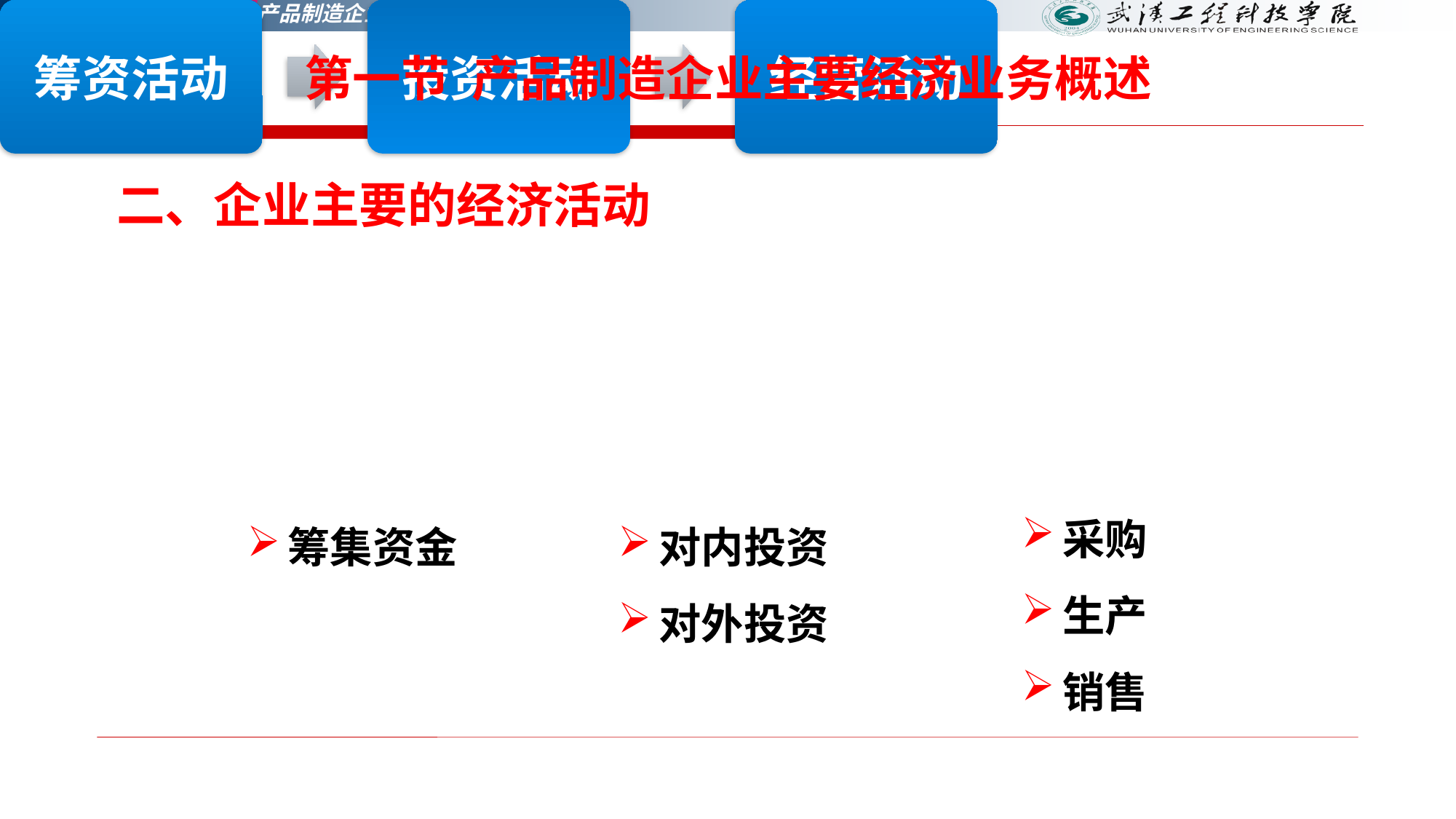

第一节  产品制造企业主要经济业务概述
二、企业主要的经济活动
筹资活动

投资活动

经营活动
采购
生产
销售
对内投资
对外投资
筹集资金